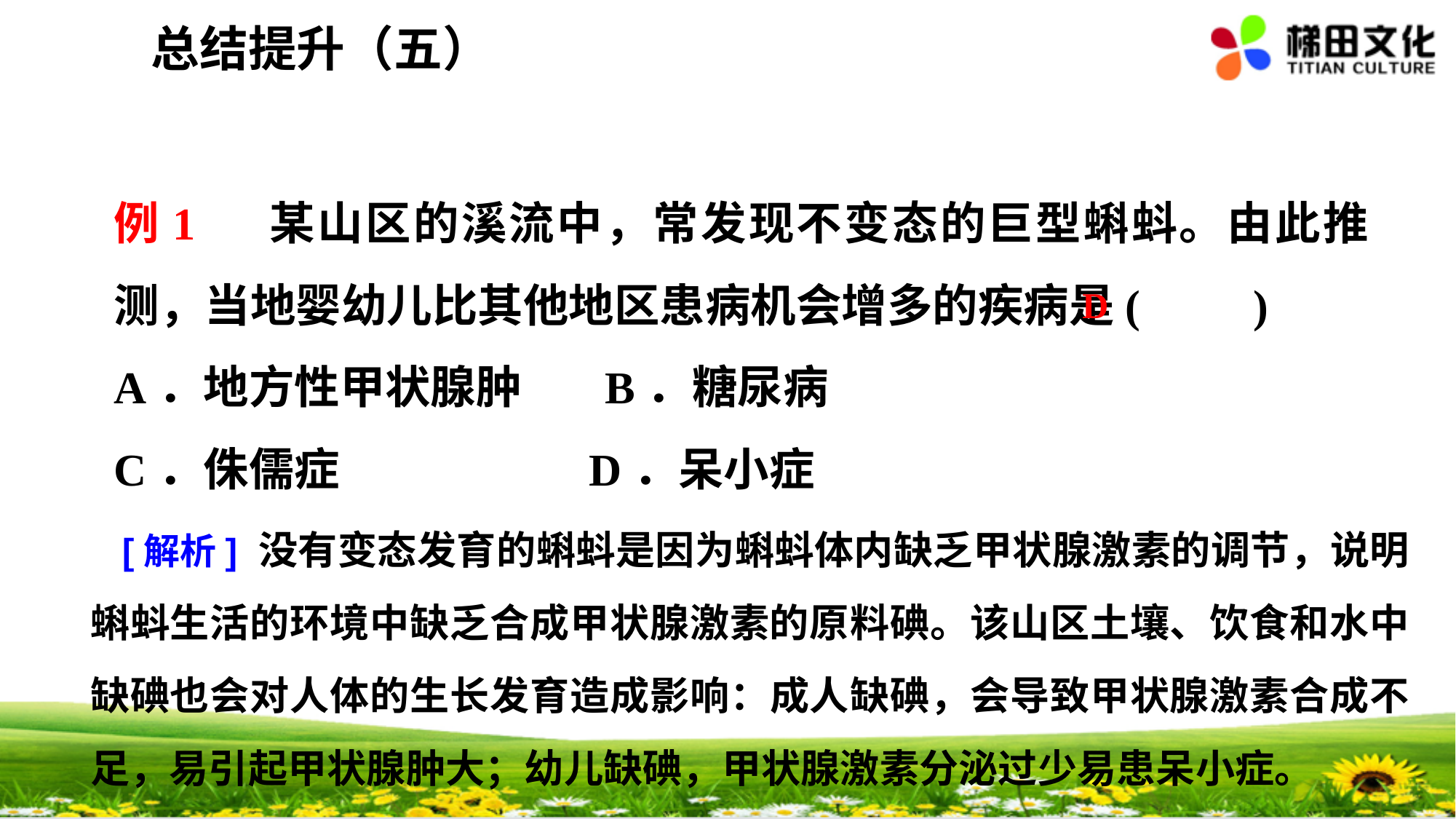

总结提升（五）
例1　 某山区的溪流中，常发现不变态的巨型蝌蚪。由此推测，当地婴幼儿比其他地区患病机会增多的疾病是(　　)
A．地方性甲状腺肿       B．糖尿病
C．侏儒症                       D．呆小症
 D
[解析] 没有变态发育的蝌蚪是因为蝌蚪体内缺乏甲状腺激素的调节，说明蝌蚪生活的环境中缺乏合成甲状腺激素的原料碘。该山区土壤、饮食和水中缺碘也会对人体的生长发育造成影响：成人缺碘，会导致甲状腺激素合成不足，易引起甲状腺肿大；幼儿缺碘，甲状腺激素分泌过少易患呆小症。